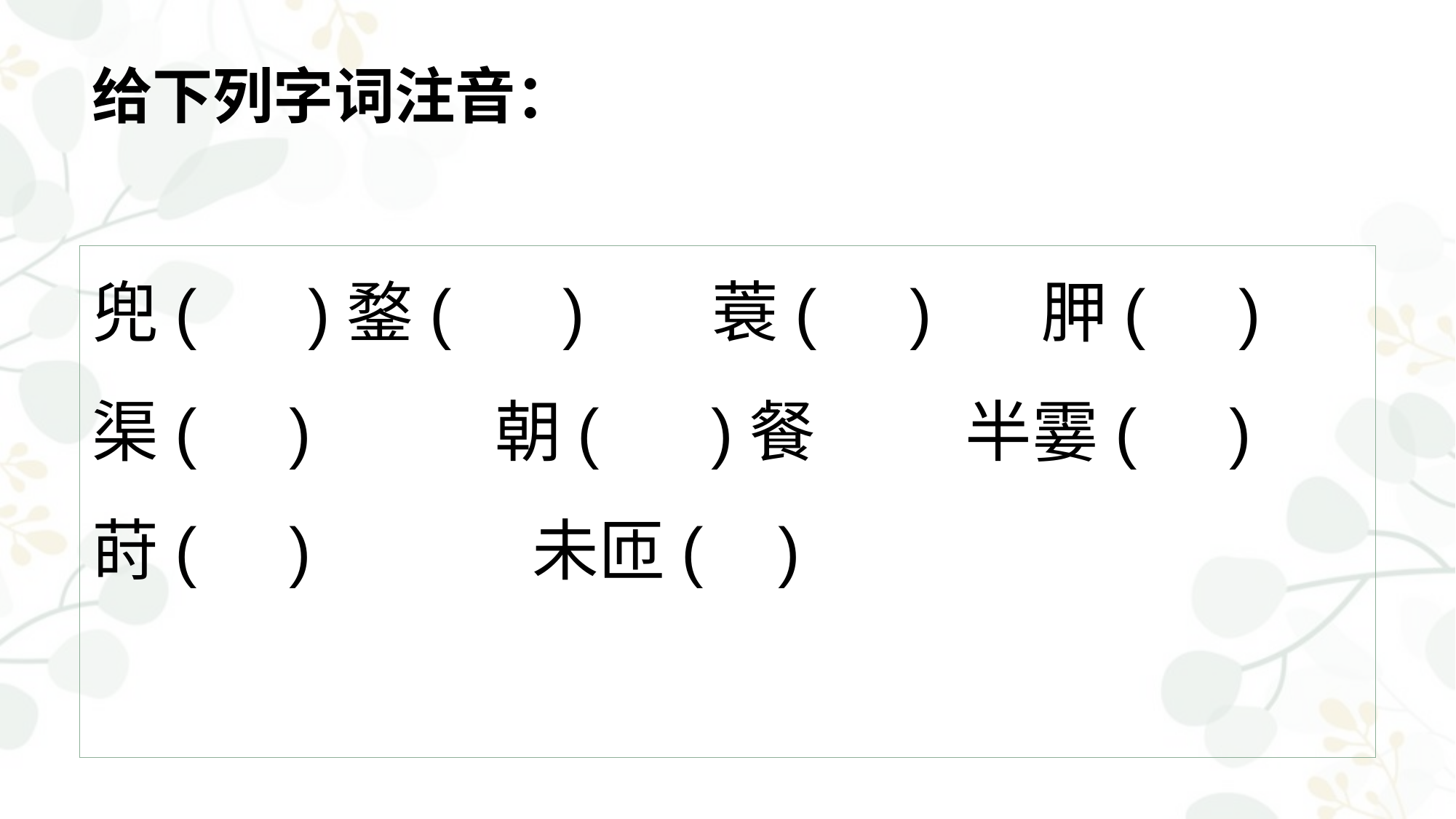

# 给下列字词注音：
兜(      )鍪(      )      蓑(     )     胛(     )
渠(     )         朝(      )餐          半霎(     )
莳(     )           未匝(    )